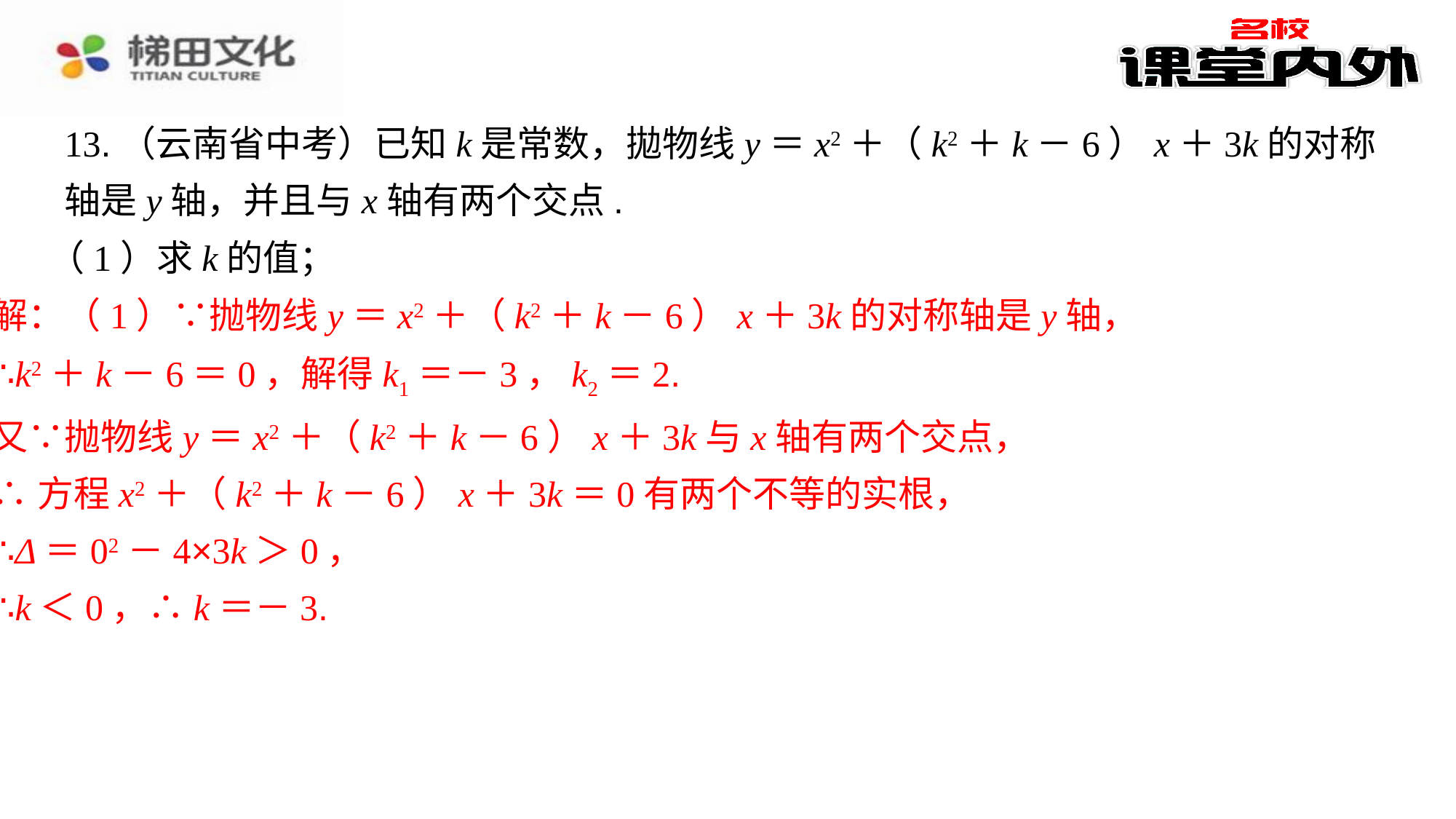

13.（云南省中考）已知k是常数，拋物线y＝x2＋（k2＋k－6）x＋3k的对称轴是y轴，并且与x轴有两个交点.
（1）求k的值；
解：（1）∵抛物线y＝x2＋（k2＋k－6）x＋3k的对称轴是y轴，
∴k2＋k－6＝0，解得k1＝－3，k2＝2.
又∵抛物线y＝x2＋（k2＋k－6）x＋3k与x轴有两个交点，
∴方程x2＋（k2＋k－6）x＋3k＝0有两个不等的实根，
∴Δ＝02－4×3k＞0，
∴k＜0，∴k＝－3.